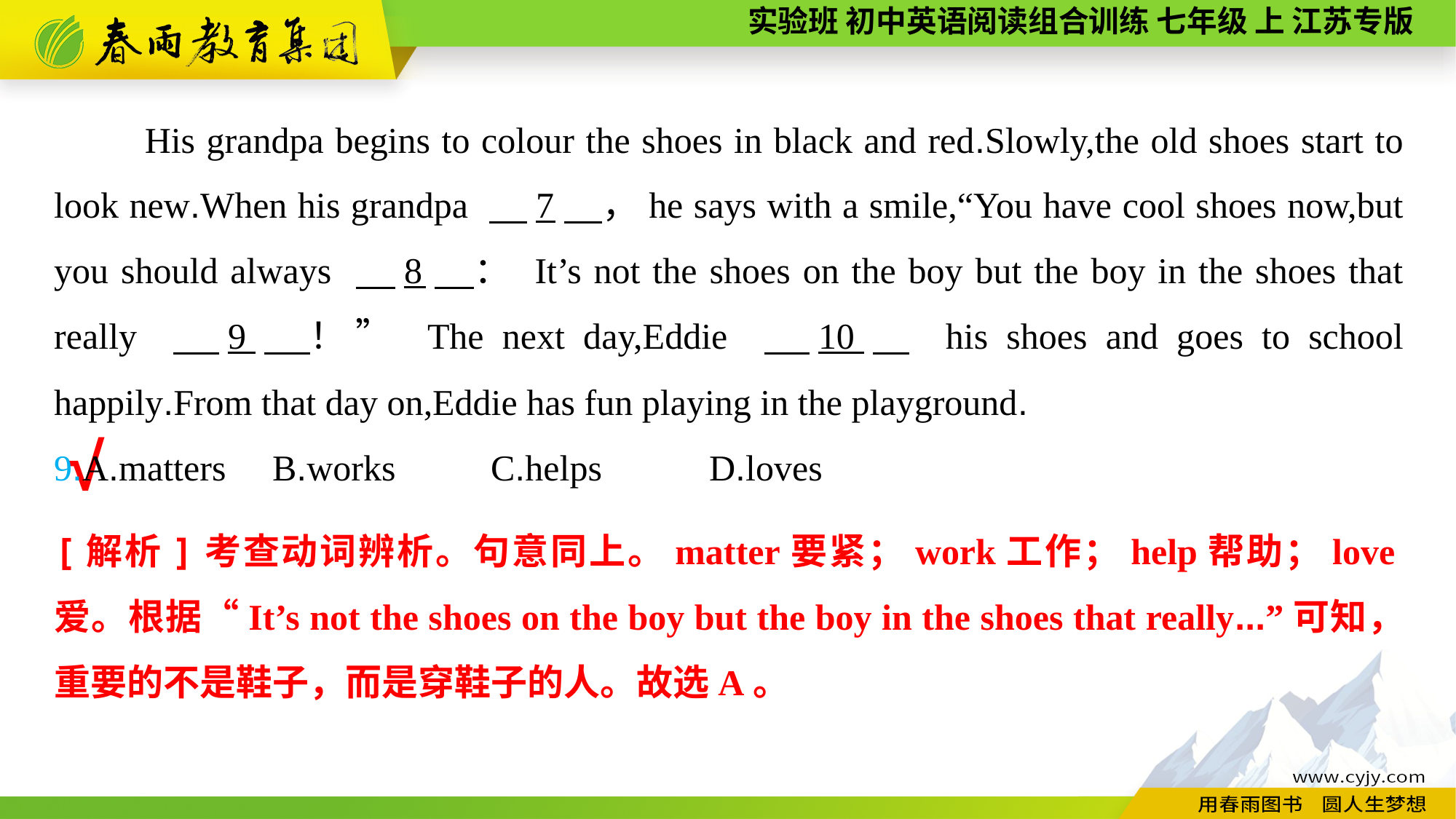

His grandpa begins to colour the shoes in black and red.Slowly,the old shoes start to look new.When his grandpa 　7　，he says with a smile,“You have cool shoes now,but you should always 　8　： It’s not the shoes on the boy but the boy in the shoes that really 　9　！” The next day,Eddie 　10　 his shoes and goes to school happily.From that day on,Eddie has fun playing in the playground.
9.A.matters	B.works	C.helps	D.loves
√
[解析]考查动词辨析。句意同上。matter要紧；work工作；help帮助；love爱。根据“It’s not the shoes on the boy but the boy in the shoes that really...”可知，重要的不是鞋子，而是穿鞋子的人。故选A。